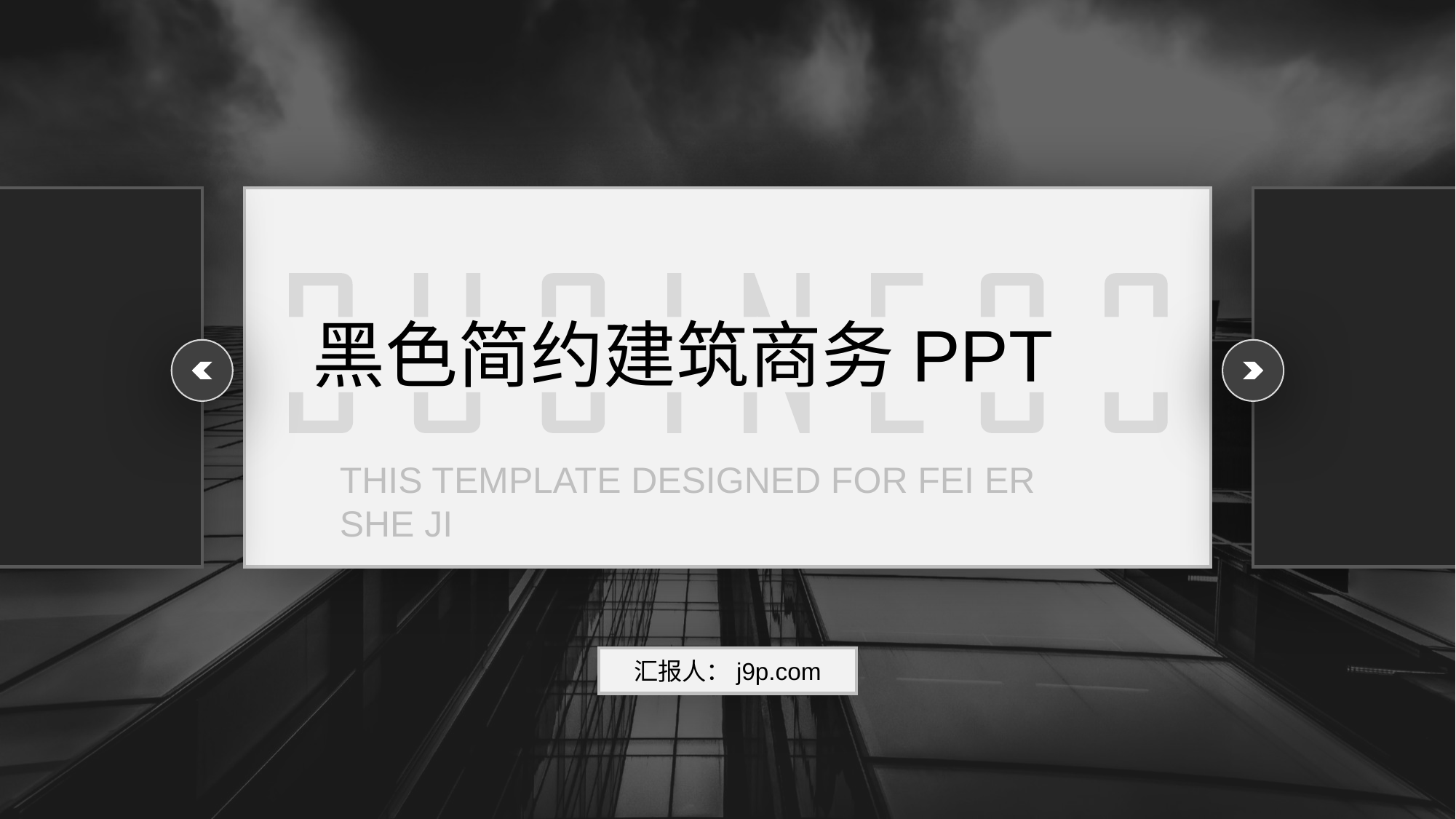

黑色简约建筑商务PPT

THIS TEMPLATE DESIGNED FOR FEI ER SHE JI

汇报人：j9p.com